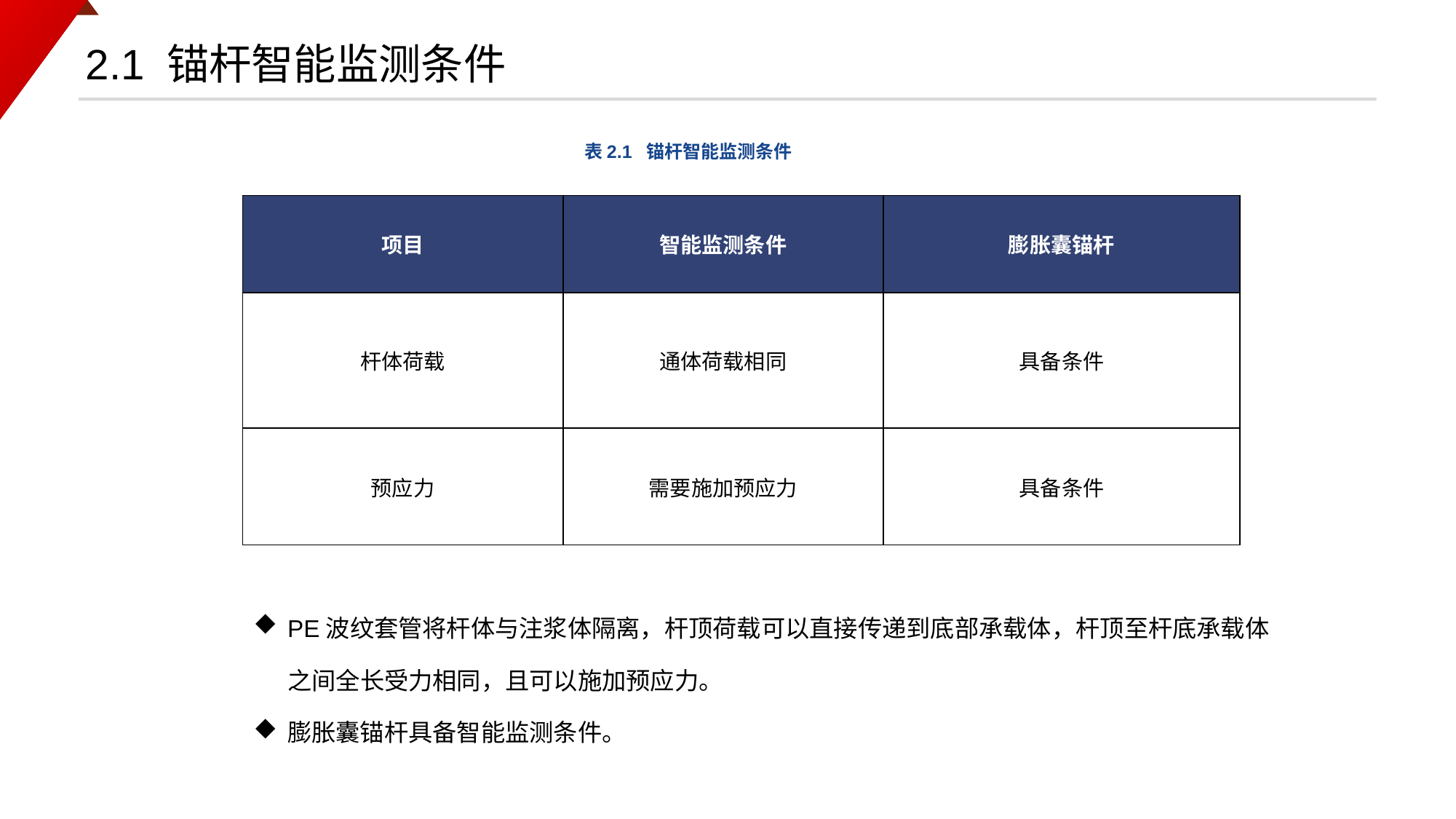

2.1 锚杆智能监测条件

表2.1  锚杆智能监测条件
| 项目 | 智能监测条件 | 膨胀囊锚杆 |
| --- | --- | --- |
| 杆体荷载 | 通体荷载相同 | 具备条件 |
| 预应力 | 需要施加预应力 | 具备条件 |

PE波纹套管将杆体与注浆体隔离，杆顶荷载可以直接传递到底部承载体，杆顶至杆底承载体之间全长受力相同，且可以施加预应力。
膨胀囊锚杆具备智能监测条件。
11